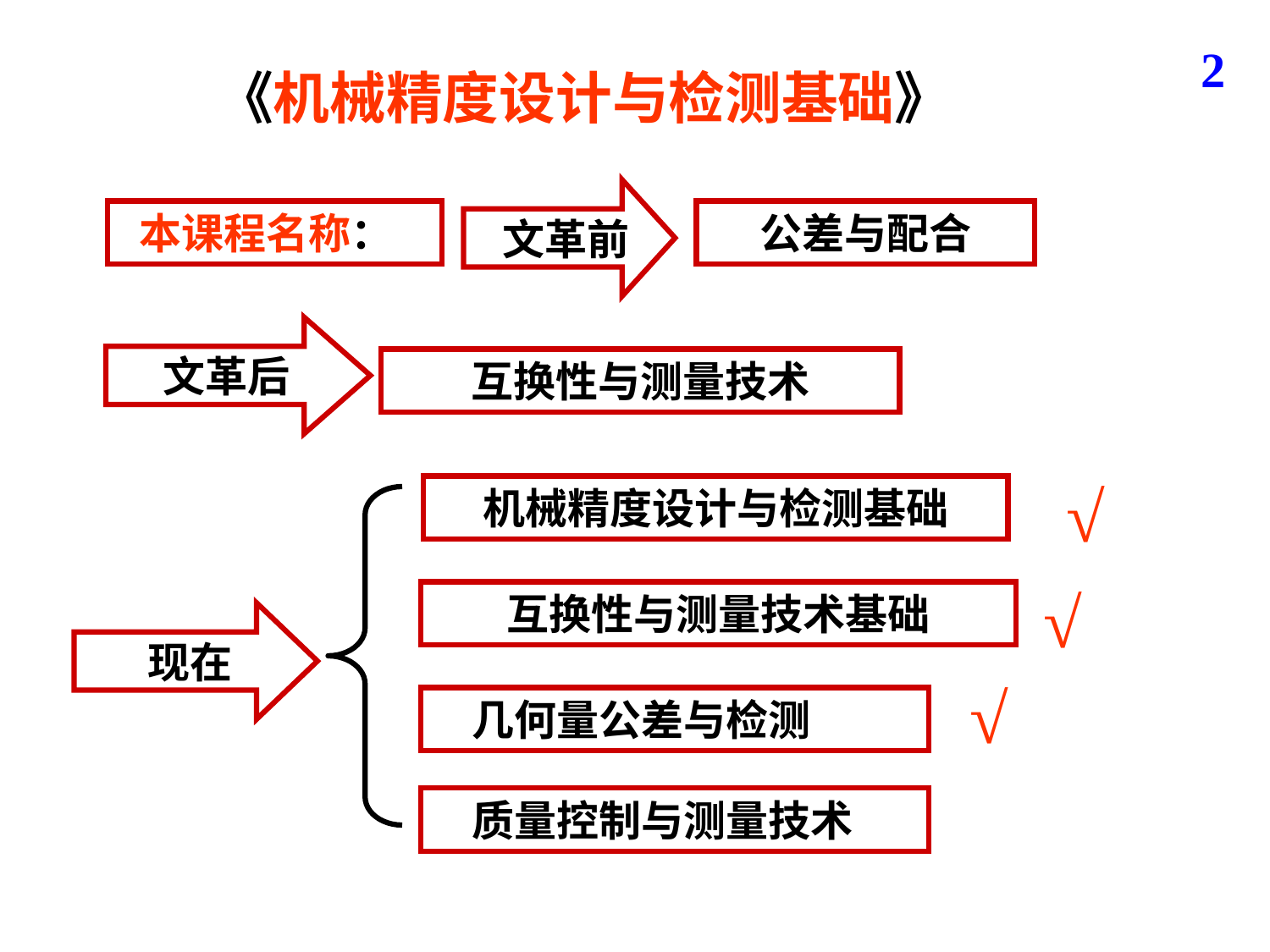

2
《机械精度设计与检测基础》
 文革前
 本课程名称：
公差与配合
 文革后
互换性与测量技术
√
机械精度设计与检测基础

 现在
√
互换性与测量技术基础
√
   几何量公差与检测
   质量控制与测量技术